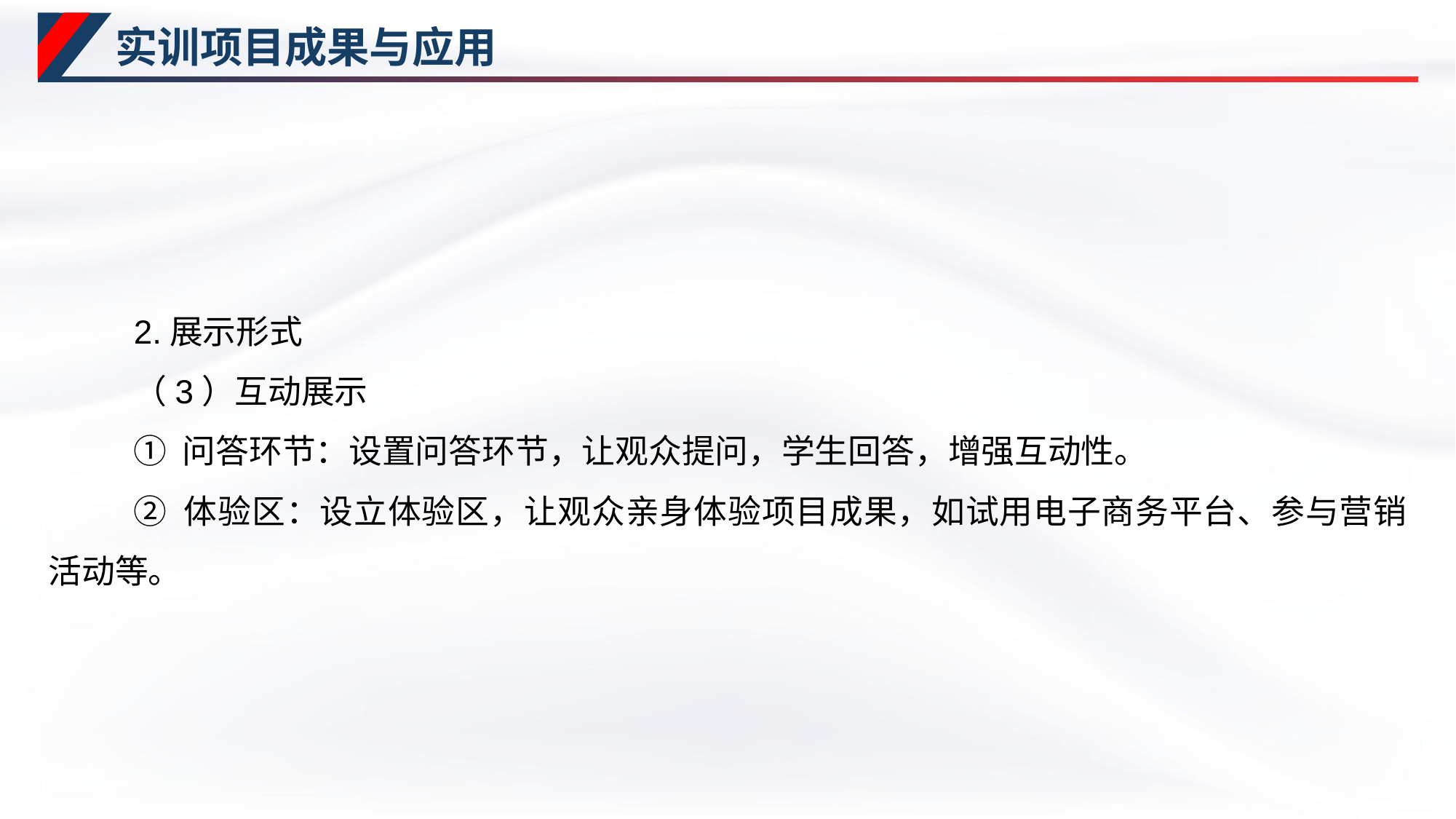

# 实训项目成果与应用
2.展示形式
（3）互动展示
① 问答环节：设置问答环节，让观众提问，学生回答，增强互动性。
② 体验区：设立体验区，让观众亲身体验项目成果，如试用电子商务平台、参与营销活动等。